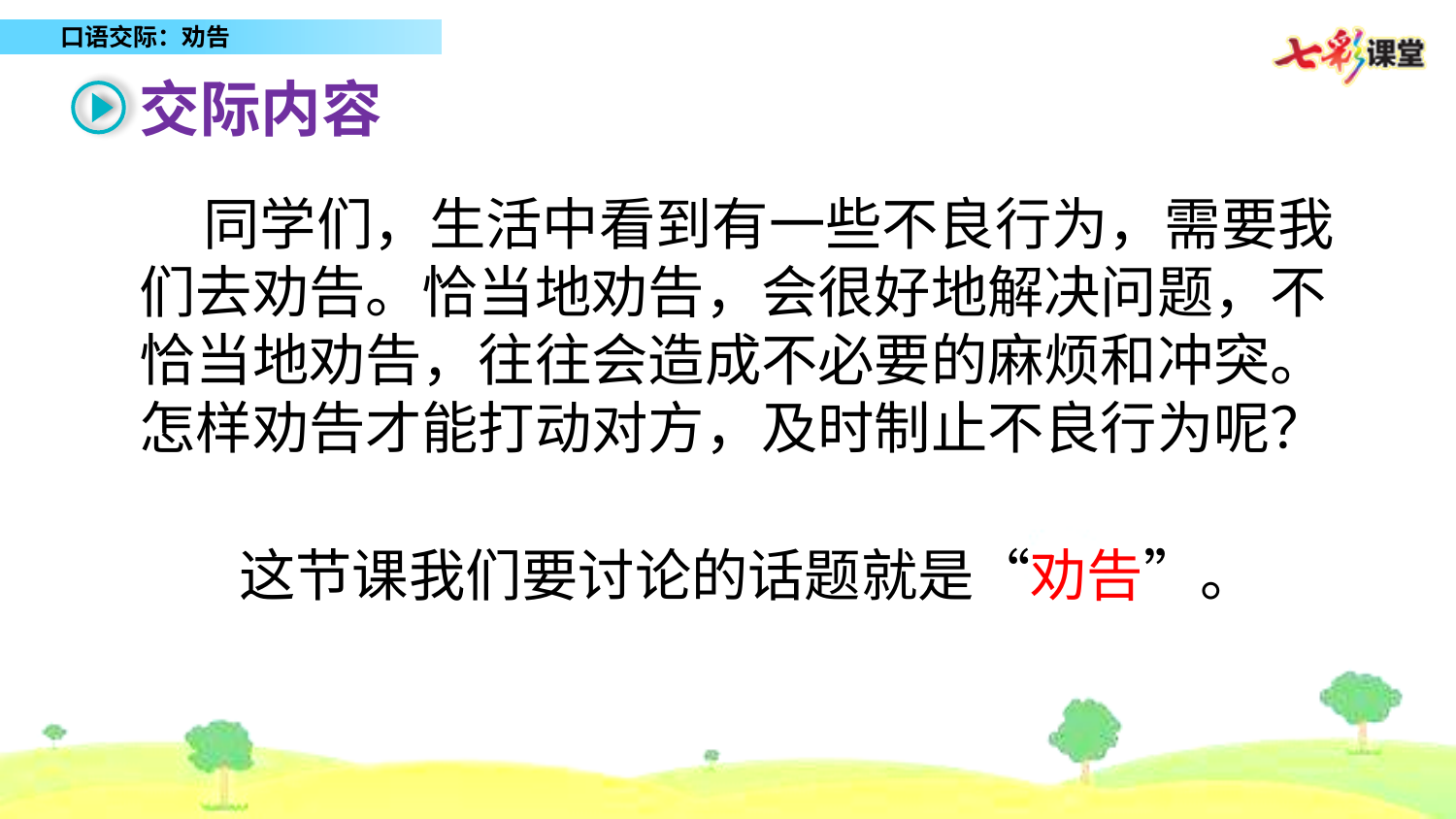

交际内容

    同学们，生活中看到有一些不良行为，需要我们去劝告。恰当地劝告，会很好地解决问题，不恰当地劝告，往往会造成不必要的麻烦和冲突。怎样劝告才能打动对方，及时制止不良行为呢？

    这节课我们要讨论的话题就是“劝告”。